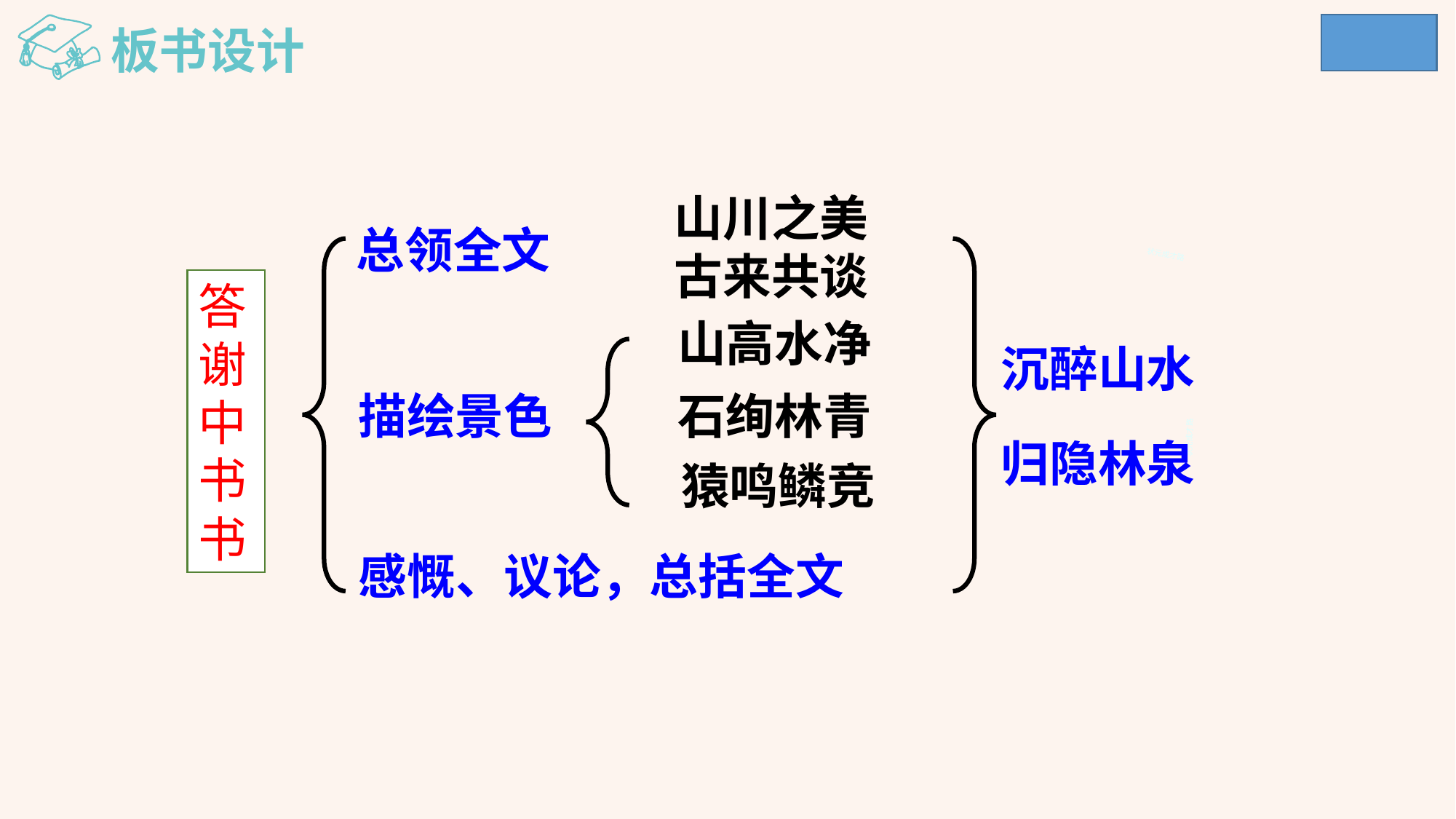

板书设计

山川之美古来共谈
总领全文

状元成才路
答
谢
中
书
书
山高水净
沉醉山水

描绘景色
石绚林青
状元成才路
归隐林泉
猿鸣鳞竞
感慨、议论，总括全文